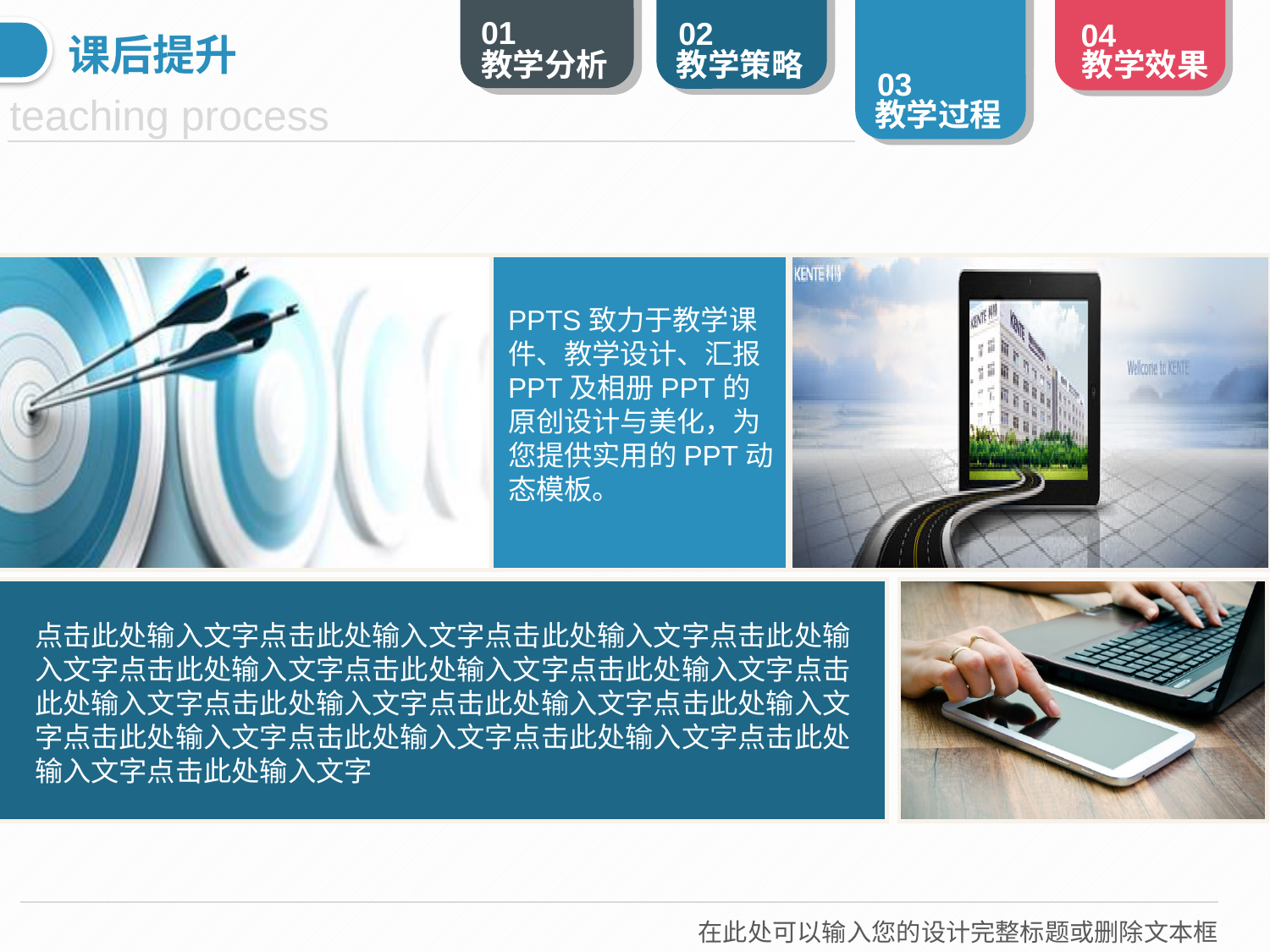

课后提升

PPTS致力于教学课件、教学设计、汇报PPT及相册PPT的原创设计与美化，为您提供实用的PPT动态模板。

点击此处输入文字点击此处输入文字点击此处输入文字点击此处输入文字点击此处输入文字点击此处输入文字点击此处输入文字点击此处输入文字点击此处输入文字点击此处输入文字点击此处输入文字点击此处输入文字点击此处输入文字点击此处输入文字点击此处输入文字点击此处输入文字